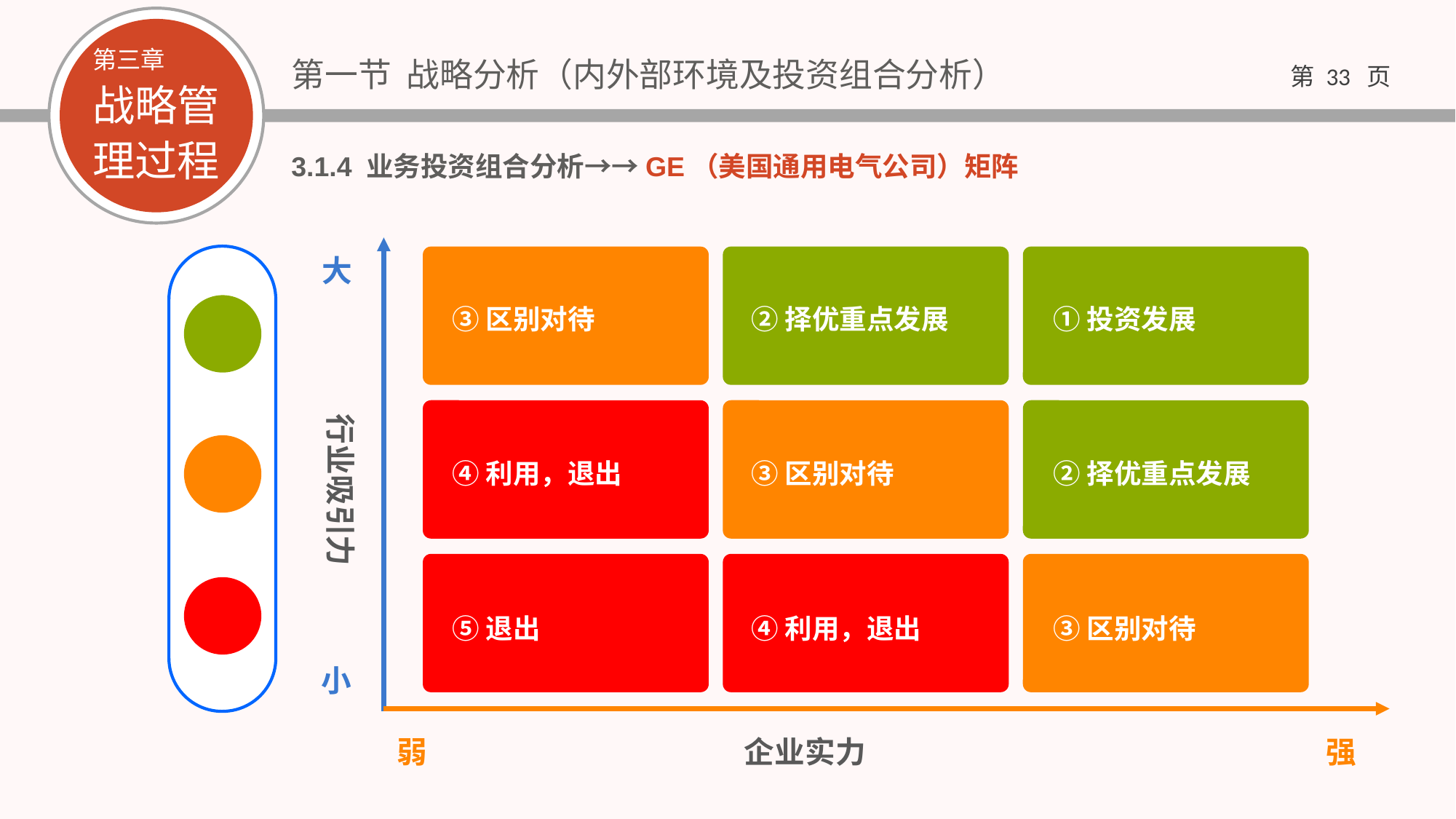

3.1.4 业务投资组合分析→→GE（美国通用电气公司）矩阵

大

③区别对待

②择优重点发展

①投资发展

④利用，退出

③区别对待

②择优重点发展
行业吸引力

⑤退出

④利用，退出

③区别对待

小
弱
企业实力
强